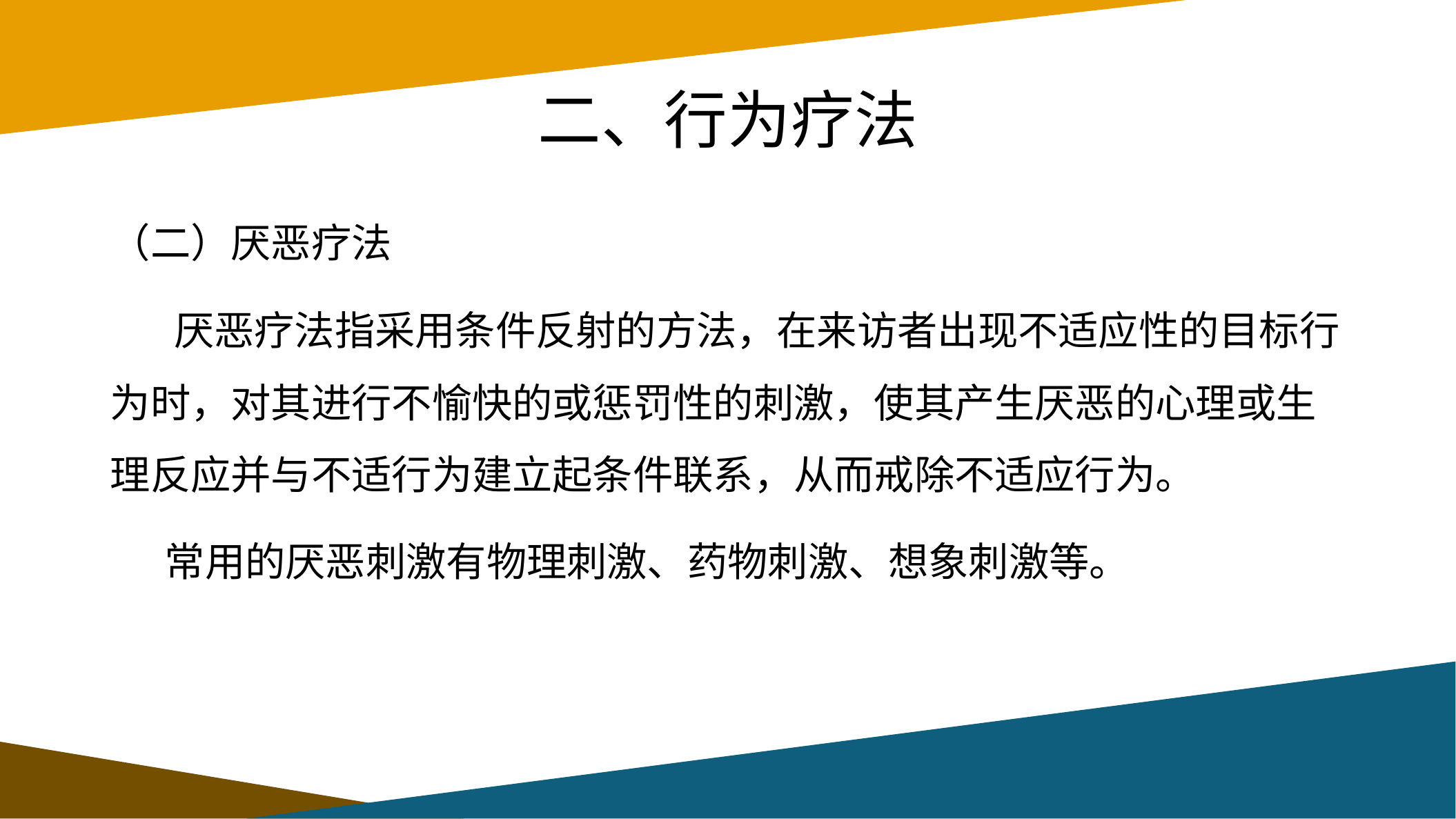

# 二、行为疗法
（二）厌恶疗法
      厌恶疗法指采用条件反射的方法，在来访者出现不适应性的目标行为时，对其进行不愉快的或惩罚性的刺激，使其产生厌恶的心理或生理反应并与不适行为建立起条件联系，从而戒除不适应行为。
     常用的厌恶刺激有物理刺激、药物刺激、想象刺激等。